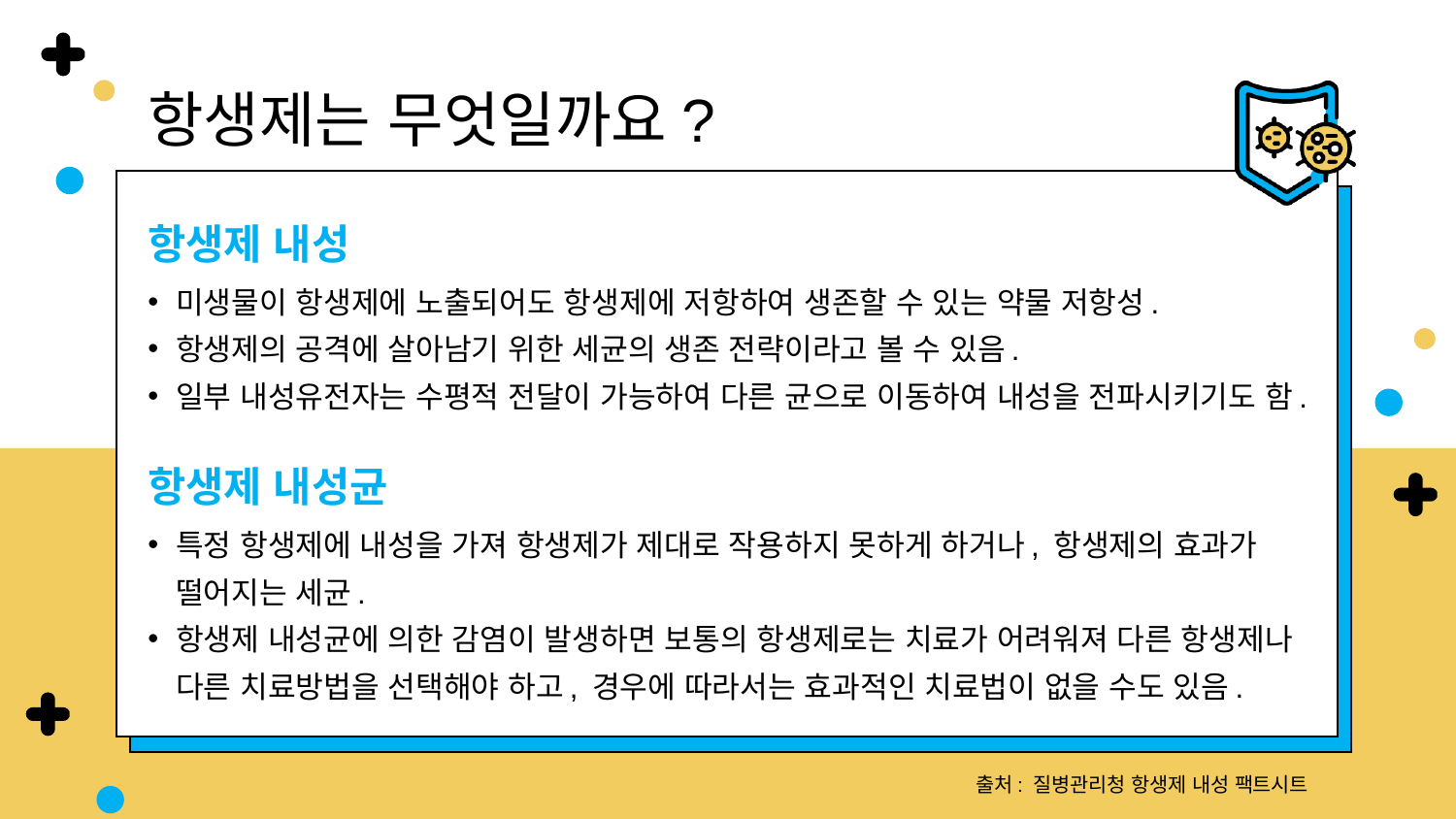

항생제는 무엇일까요?
항생제 내성
미생물이 항생제에 노출되어도 항생제에 저항하여 생존할 수 있는 약물 저항성.
항생제의 공격에 살아남기 위한 세균의 생존 전략이라고 볼 수 있음.
일부 내성유전자는 수평적 전달이 가능하여 다른 균으로 이동하여 내성을 전파시키기도 함.

항생제 내성균
특정 항생제에 내성을 가져 항생제가 제대로 작용하지 못하게 하거나, 항생제의 효과가 떨어지는 세균.
항생제 내성균에 의한 감염이 발생하면 보통의 항생제로는 치료가 어려워져 다른 항생제나 다른 치료방법을 선택해야 하고, 경우에 따라서는 효과적인 치료법이 없을 수도 있음.
출처: 질병관리청 항생제 내성 팩트시트